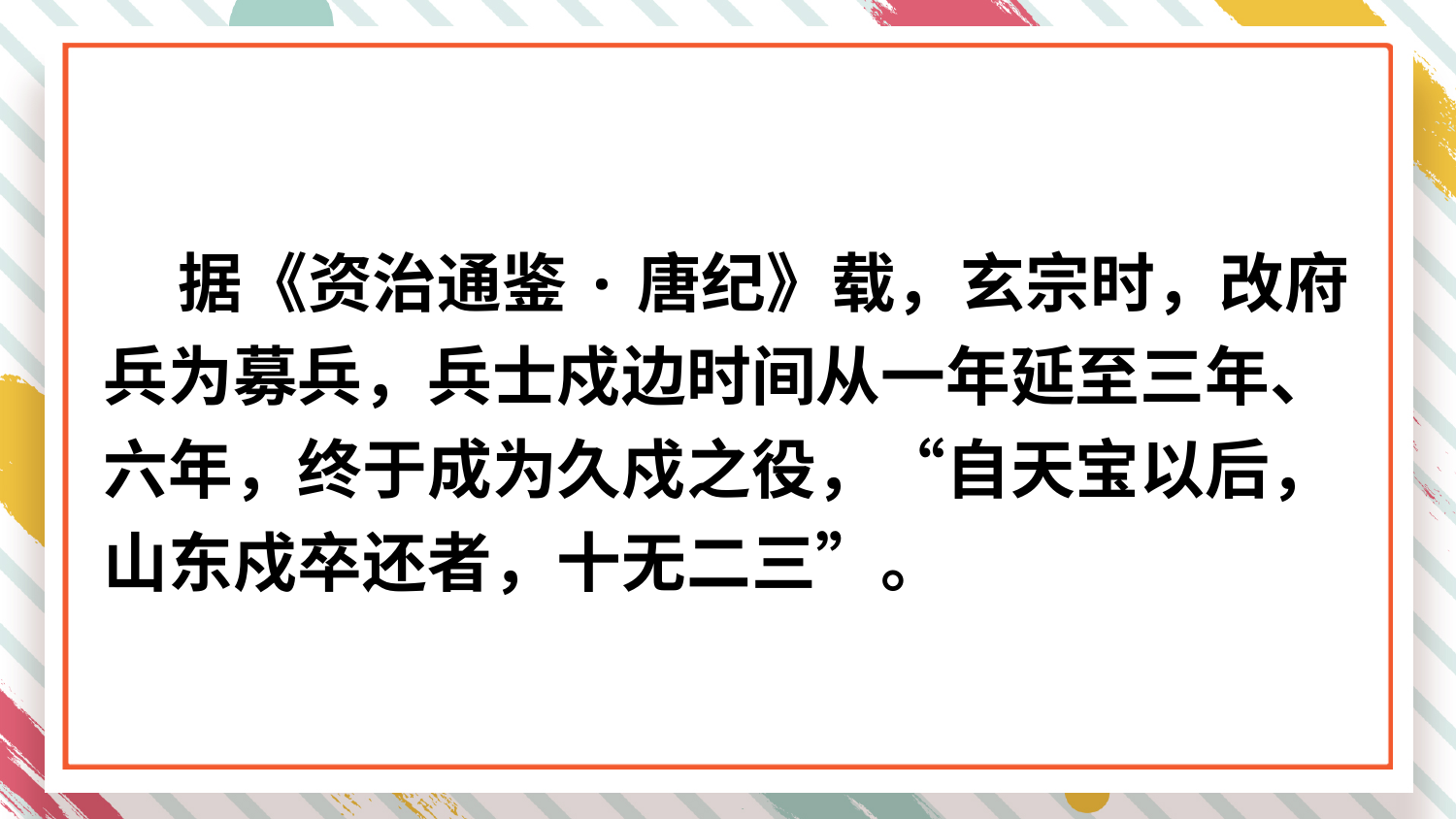

据《资治通鉴·唐纪》载，玄宗时，改府兵为募兵，兵士戍边时间从一年延至三年、六年，终于成为久戍之役，“自天宝以后，山东戍卒还者，十无二三”。